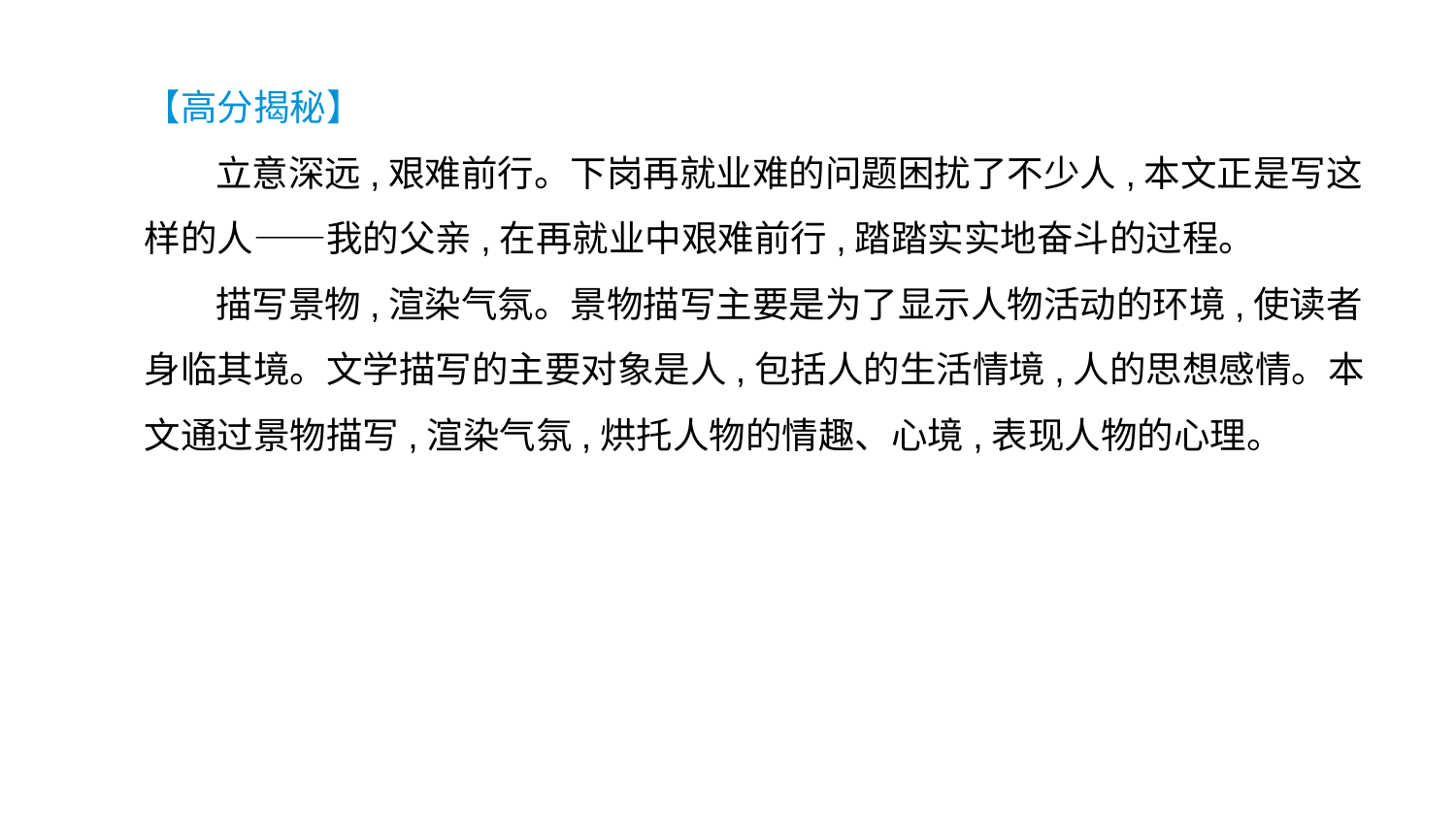

【高分揭秘】
立意深远,艰难前行。下岗再就业难的问题困扰了不少人,本文正是写这样的人——我的父亲,在再就业中艰难前行,踏踏实实地奋斗的过程。
描写景物,渲染气氛。景物描写主要是为了显示人物活动的环境,使读者身临其境。文学描写的主要对象是人,包括人的生活情境,人的思想感情。本文通过景物描写,渲染气氛,烘托人物的情趣、心境,表现人物的心理。